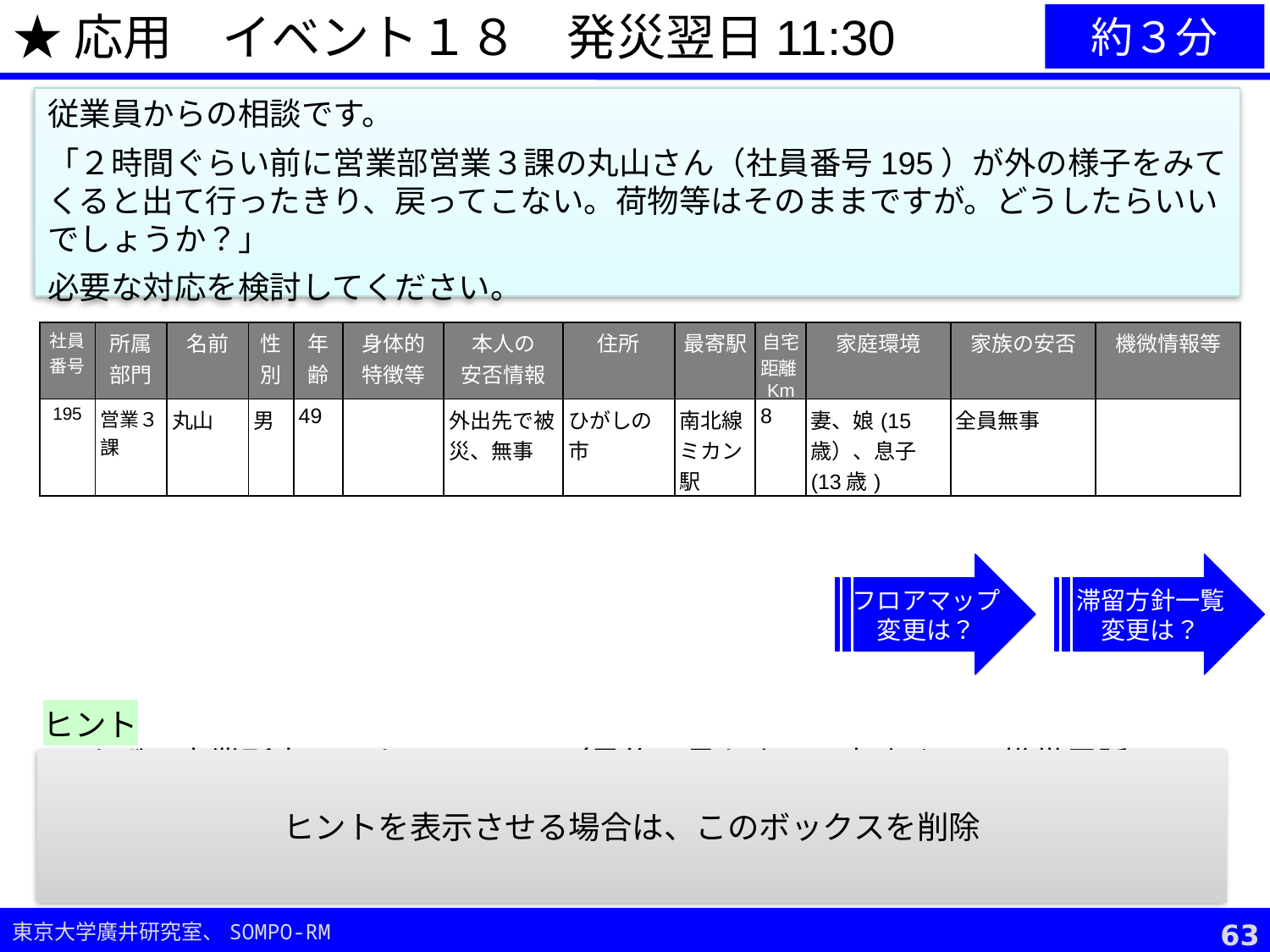

★応用　イベント１８　発災翌日11:30
約３分
従業員からの相談です。
「２時間ぐらい前に営業部営業３課の丸山さん（社員番号195）が外の様子をみてくると出て行ったきり、戻ってこない。荷物等はそのままですが。どうしたらいいでしょうか？」
必要な対応を検討してください。
| 社員 番号 | 所属部門 | 名前 | 性別 | 年齢 | 身体的 特徴等 | 本人の 安否情報 | 住所 | 最寄駅 | 自宅距離Km | 家庭環境 | 家族の安否 | 機微情報等 |
| --- | --- | --- | --- | --- | --- | --- | --- | --- | --- | --- | --- | --- |
| 195 | 営業３課 | 丸山 | 男 | 49 |  | 外出先で被災、無事 | ひがしの市 | 南北線ミカン駅 | 8 | 妻、娘(15歳）、息子(13歳) | 全員無事 |  |
フロアマップ
変更は？
滞留方針一覧
変更は？
ヒント
まずは事業所内でできることは？（最後に見た人は？丸山さんの携帯電話への連絡は？）
探しに行く場合の注意事項は？
ほかの安否不明者への対応は？
ヒントを表示させる場合は、このボックスを削除
63